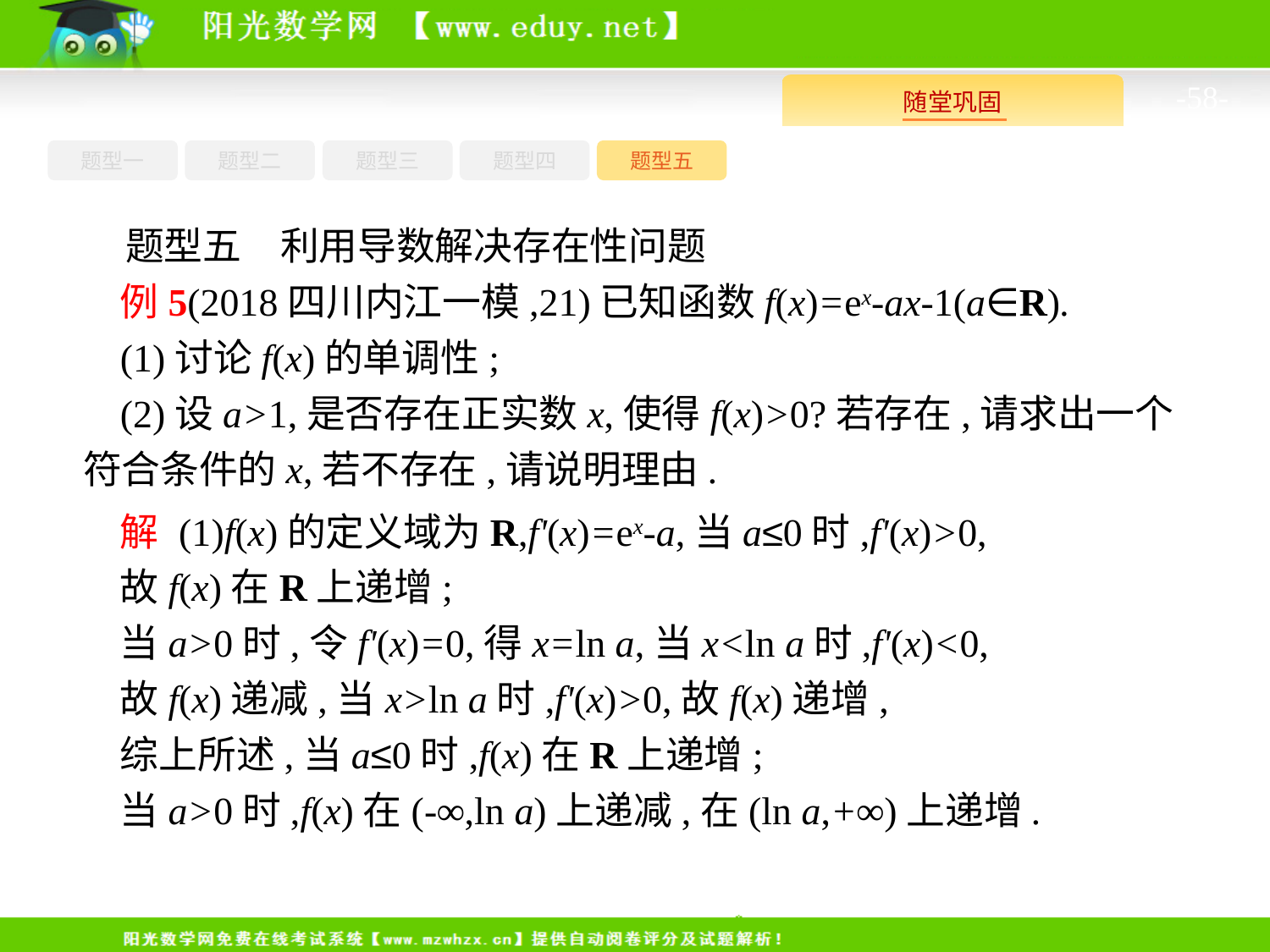

-58-
题型一
题型三
题型四
题型五
题型二
题型五　利用导数解决存在性问题
例5(2018四川内江一模,21)已知函数f(x)=ex-ax-1(a∈R).
(1)讨论f(x)的单调性;
(2)设a>1,是否存在正实数x,使得f(x)>0?若存在,请求出一个符合条件的x,若不存在,请说明理由.
解 (1)f(x)的定义域为R,f'(x)=ex-a,当a≤0时,f'(x)>0,
故f(x)在R上递增;
当a>0时,令f'(x)=0,得x=ln a,当x<ln a时,f'(x)<0,
故f(x)递减,当x>ln a时,f'(x)>0,故f(x)递增,
综上所述,当a≤0时,f(x)在R上递增;
当a>0时,f(x)在(-∞,ln a)上递减,在(ln a,+∞)上递增.